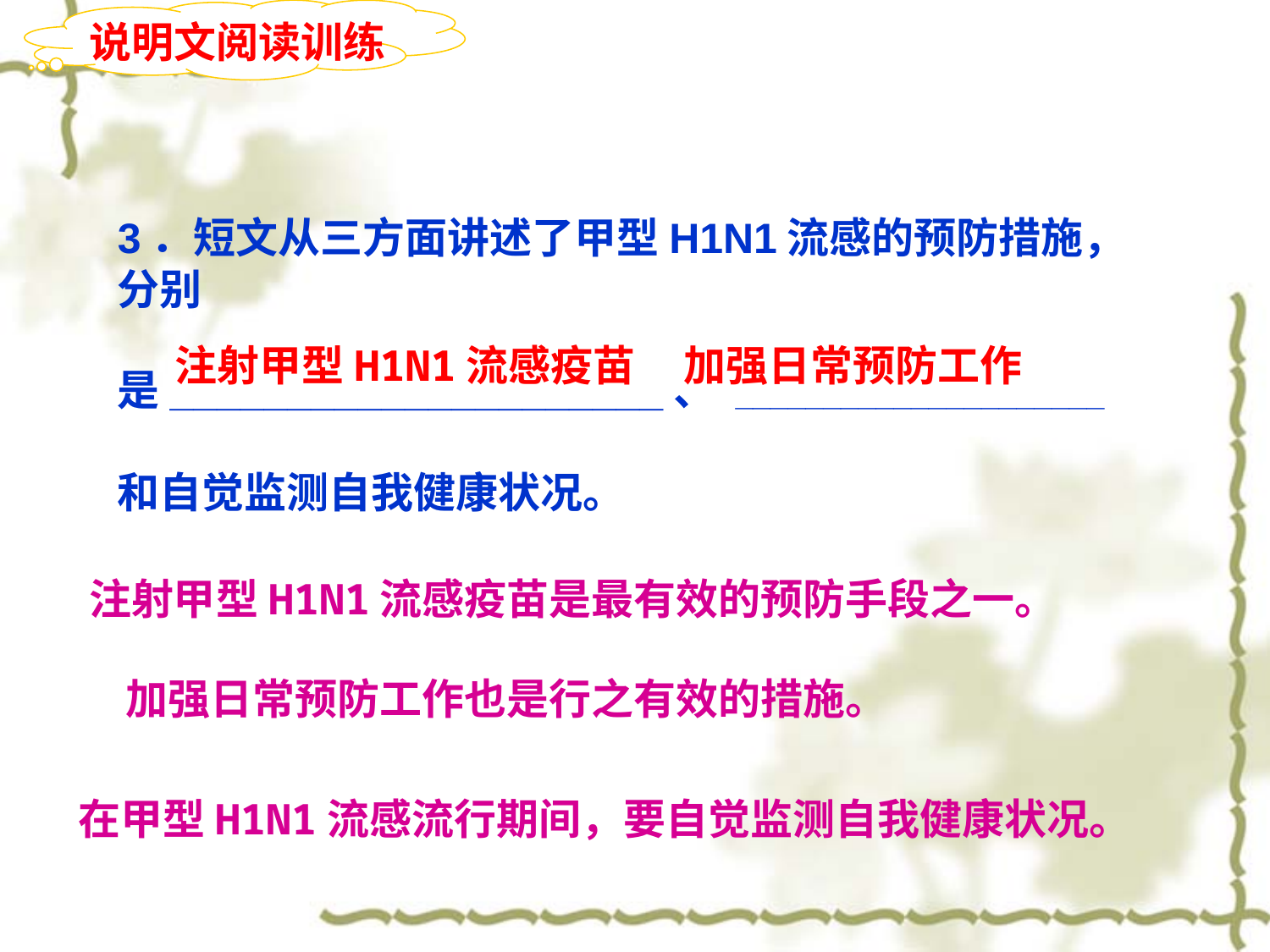

说明文阅读训练
3．短文从三方面讲述了甲型H1N1流感的预防措施，分别

是_____________________、 _____________________

和自觉监测自我健康状况。
注射甲型H1N1流感疫苗
加强日常预防工作
   注射甲型H1N1流感疫苗是最有效的预防手段之一。
加强日常预防工作也是行之有效的措施。
  在甲型H1N1流感流行期间，要自觉监测自我健康状况。